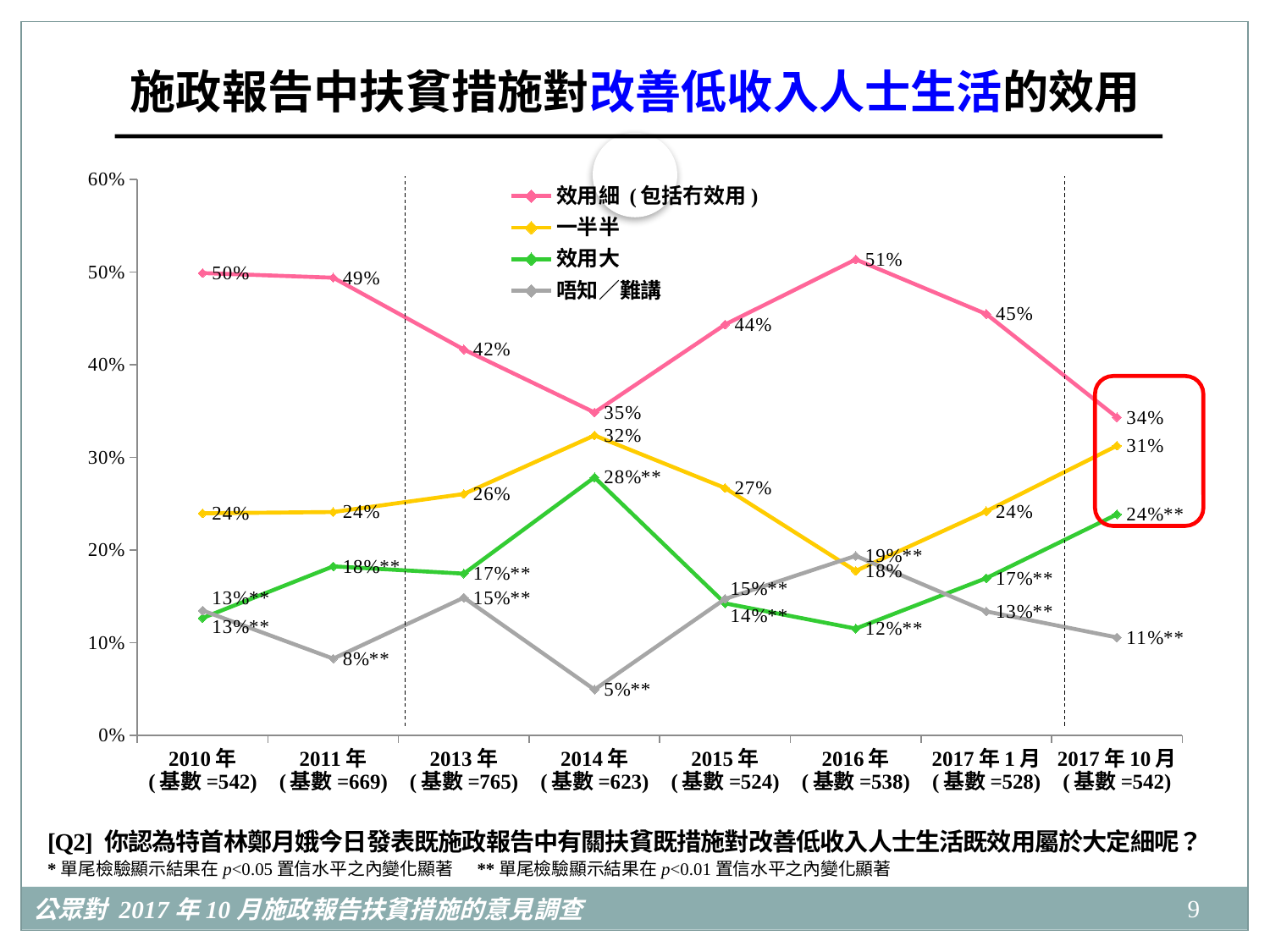

施政報告中扶貧措施對改善低收入人士生活的效用

### Chart

| Category | 效用細 (包括冇效用) | 一半半 | 效用大 | 唔知／難講 |
|---|---|---|---|---|
| 2010年
(基數=542) | 0.4991347868204879 | 0.23963546124652796 | 0.12659832046422692 | 0.13463143146875736 |
| 2011年
(基數=669) | 0.49406859424763466 | 0.2409962080768227 | 0.18230733339927482 | 0.0826278642762684 |
| 2013年
(基數=765) | 0.41653825030830327 | 0.26047584999636114 | 0.1744285779731287 | 0.1485573217222071 |
| 2014年
(基數=623) | 0.34857265746778404 | 0.3237491886387238 | 0.27850674899167854 | 0.04917140490181356 |
| 2015年
(基數=524) | 0.4435175952635745 | 0.2669217799578051 | 0.14239939604766289 | 0.1471612287309577 |
| 2016年
(基數=538) | 0.5138527004165063 | 0.1773859728224668 | 0.11508677143386105 | 0.19367455532716588 |
| 2017年1月
(基數=528) | 0.4548800149582986 | 0.24184686421583726 | 0.16960398170957228 | 0.1336691391162919 |
| 2017年10月
(基數=542) | 0.3433796134969445 | 0.31260272138167156 | 0.23842525646139273 | 0.10559240865999145 |
[Q2] 你認為特首林鄭月娥今日發表既施政報告中有關扶貧既措施對改善低收入人士生活既效用屬於大定細呢？
*單尾檢驗顯示結果在p<0.05置信水平之內變化顯著     **單尾檢驗顯示結果在p<0.01置信水平之內變化顯著